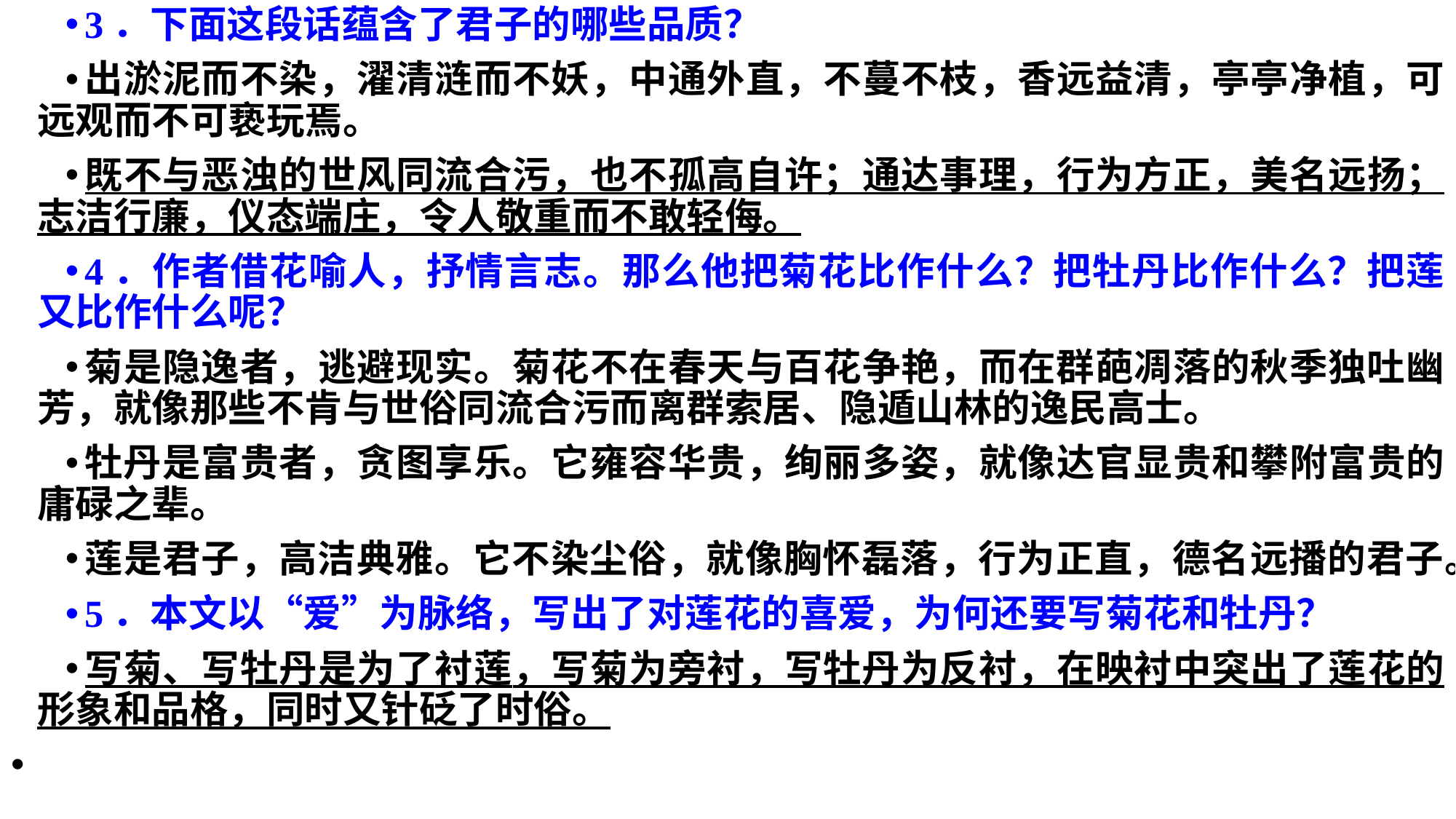

3．下面这段话蕴含了君子的哪些品质？
出淤泥而不染，濯清涟而不妖，中通外直，不蔓不枝，香远益清，亭亭净植，可远观而不可亵玩焉。
既不与恶浊的世风同流合污，也不孤高自许；通达事理，行为方正，美名远扬；志洁行廉，仪态端庄，令人敬重而不敢轻侮。
4．作者借花喻人，抒情言志。那么他把菊花比作什么？把牡丹比作什么？把莲又比作什么呢？
菊是隐逸者，逃避现实。菊花不在春天与百花争艳，而在群葩凋落的秋季独吐幽芳，就像那些不肯与世俗同流合污而离群索居、隐遁山林的逸民高士。
牡丹是富贵者，贪图享乐。它雍容华贵，绚丽多姿，就像达官显贵和攀附富贵的庸碌之辈。
莲是君子，高洁典雅。它不染尘俗，就像胸怀磊落，行为正直，德名远播的君子。
5．本文以“爱”为脉络，写出了对莲花的喜爱，为何还要写菊花和牡丹？
写菊、写牡丹是为了衬莲，写菊为旁衬，写牡丹为反衬，在映衬中突出了莲花的形象和品格，同时又针砭了时俗。